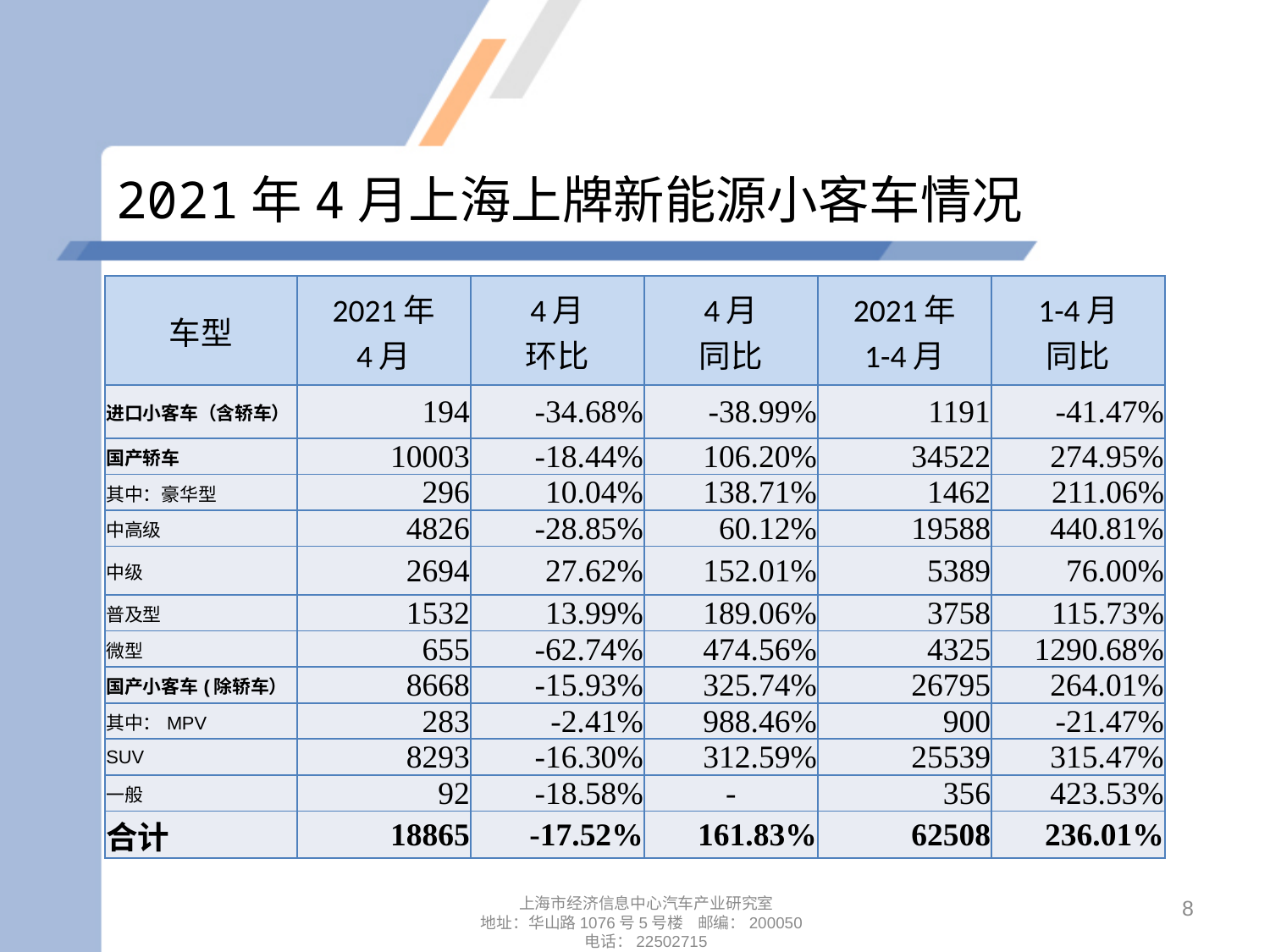

# 2021年4月上海上牌新能源小客车情况
| 车型 | 2021年 4月 | 4月 环比 | 4月 同比 | 2021年 1-4月 | 1-4月 同比 |
| --- | --- | --- | --- | --- | --- |
| 进口小客车（含轿车） | 194 | -34.68% | -38.99% | 1191 | -41.47% |
| 国产轿车 | 10003 | -18.44% | 106.20% | 34522 | 274.95% |
| 其中：豪华型 | 296 | 10.04% | 138.71% | 1462 | 211.06% |
| 中高级 | 4826 | -28.85% | 60.12% | 19588 | 440.81% |
| 中级 | 2694 | 27.62% | 152.01% | 5389 | 76.00% |
| 普及型 | 1532 | 13.99% | 189.06% | 3758 | 115.73% |
| 微型 | 655 | -62.74% | 474.56% | 4325 | 1290.68% |
| 国产小客车(除轿车） | 8668 | -15.93% | 325.74% | 26795 | 264.01% |
| 其中：MPV | 283 | -2.41% | 988.46% | 900 | -21.47% |
| SUV | 8293 | -16.30% | 312.59% | 25539 | 315.47% |
| 一般 | 92 | -18.58% | - | 356 | 423.53% |
| 合计 | 18865 | -17.52% | 161.83% | 62508 | 236.01% |

8
上海市经济信息中心汽车产业研究室
地址：华山路1076号5号楼    邮编：200050
电话：22502715